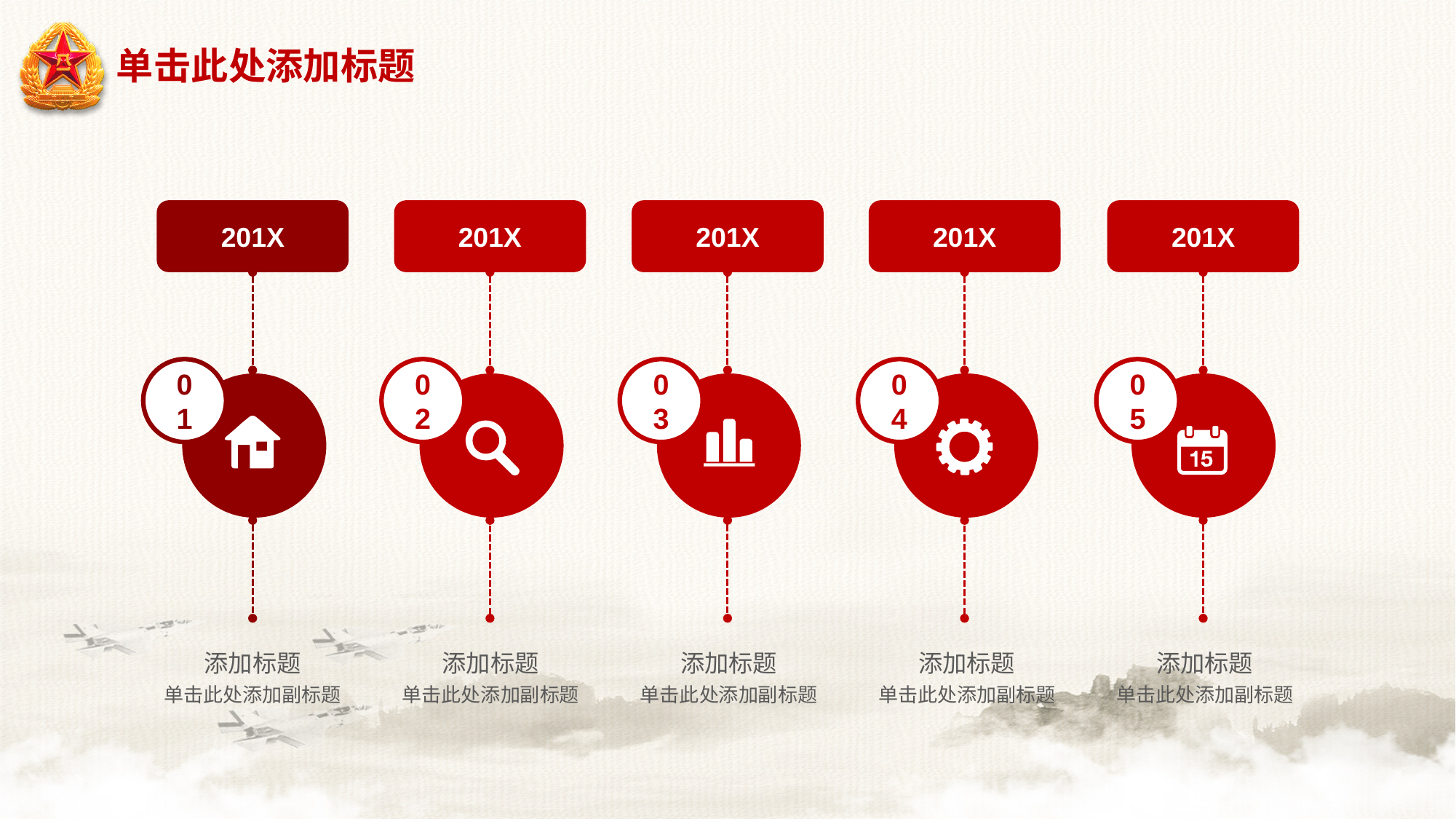

# 单击此处添加标题
201X
201X
201X
201X
201X
01
02
03
04
05

添加标题
单击此处添加副标题
添加标题
单击此处添加副标题
添加标题
单击此处添加副标题
添加标题
单击此处添加副标题
添加标题
单击此处添加副标题